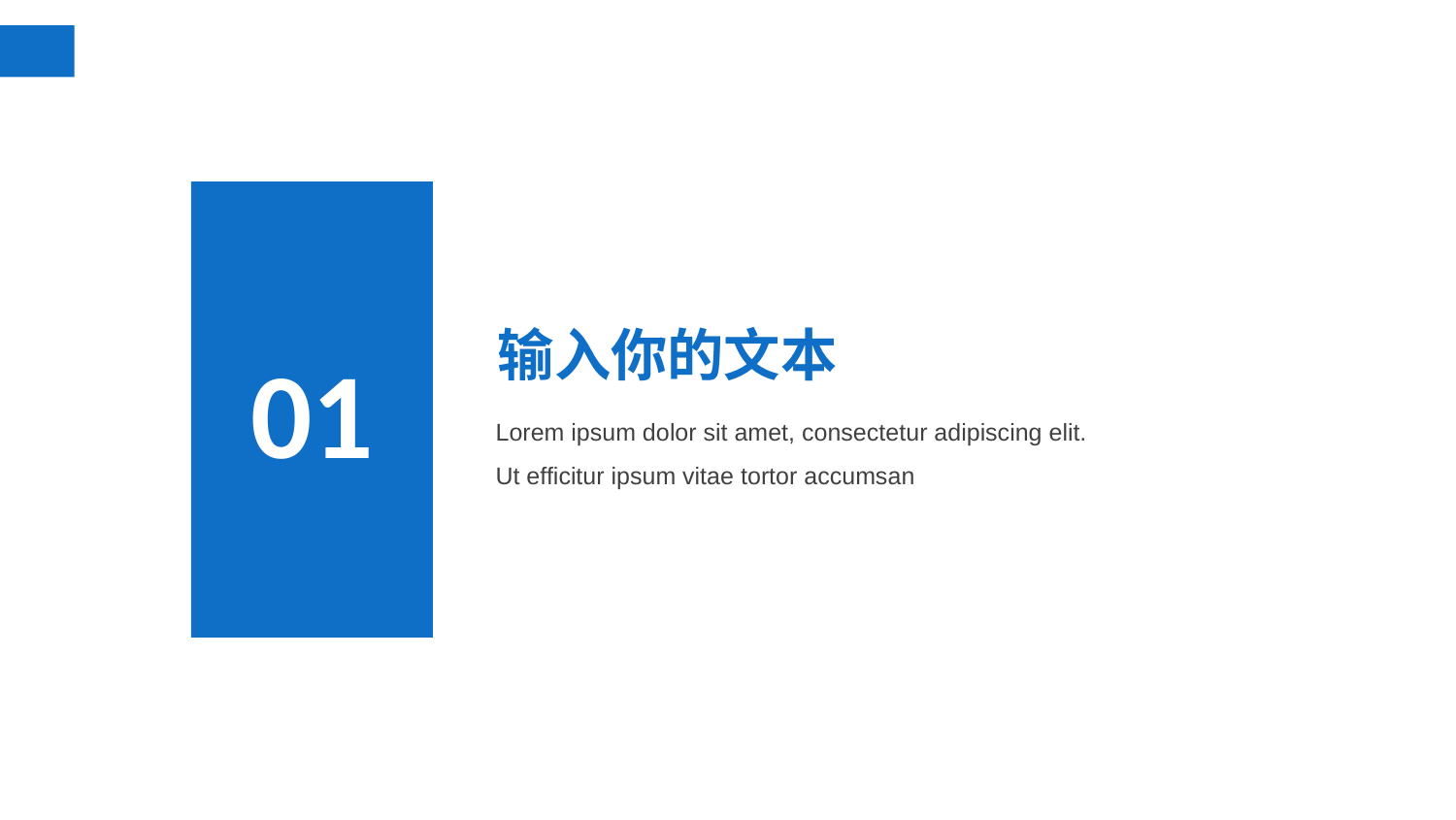

01
输入你的文本
Lorem ipsum dolor sit amet, consectetur adipiscing elit. Ut efficitur ipsum vitae tortor accumsan